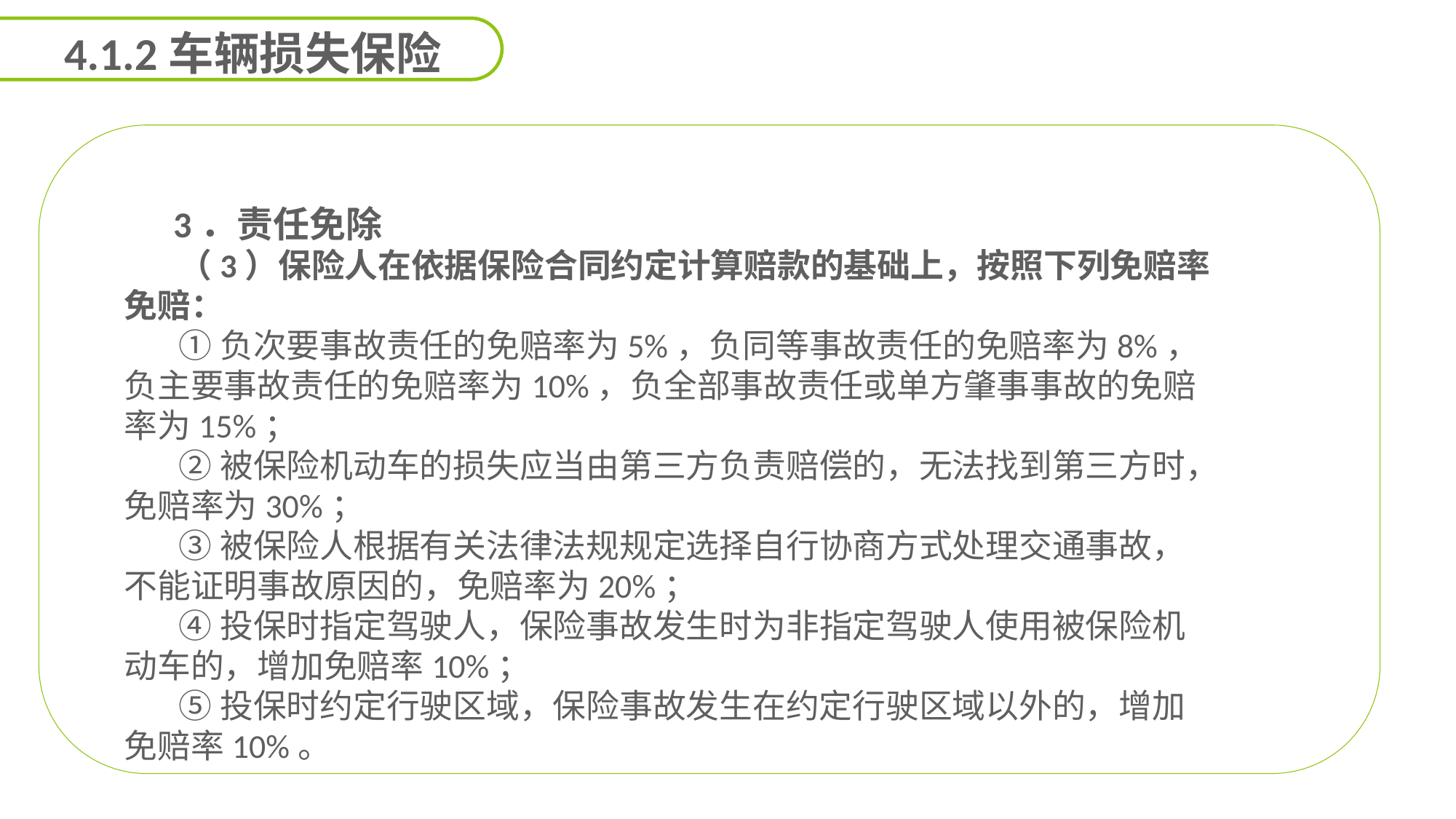

4.1.2车辆损失保险

      3．责任免除
（3）保险人在依据保险合同约定计算赔款的基础上，按照下列免赔率免赔：
①负次要事故责任的免赔率为5%，负同等事故责任的免赔率为8%，负主要事故责任的免赔率为10%，负全部事故责任或单方肇事事故的免赔率为15%；
②被保险机动车的损失应当由第三方负责赔偿的，无法找到第三方时，免赔率为30%；
③被保险人根据有关法律法规规定选择自行协商方式处理交通事故，不能证明事故原因的，免赔率为20%；
④投保时指定驾驶人，保险事故发生时为非指定驾驶人使用被保险机动车的，增加免赔率10%；
⑤投保时约定行驶区域，保险事故发生在约定行驶区域以外的，增加免赔率10%。
能力
目标
延迟符